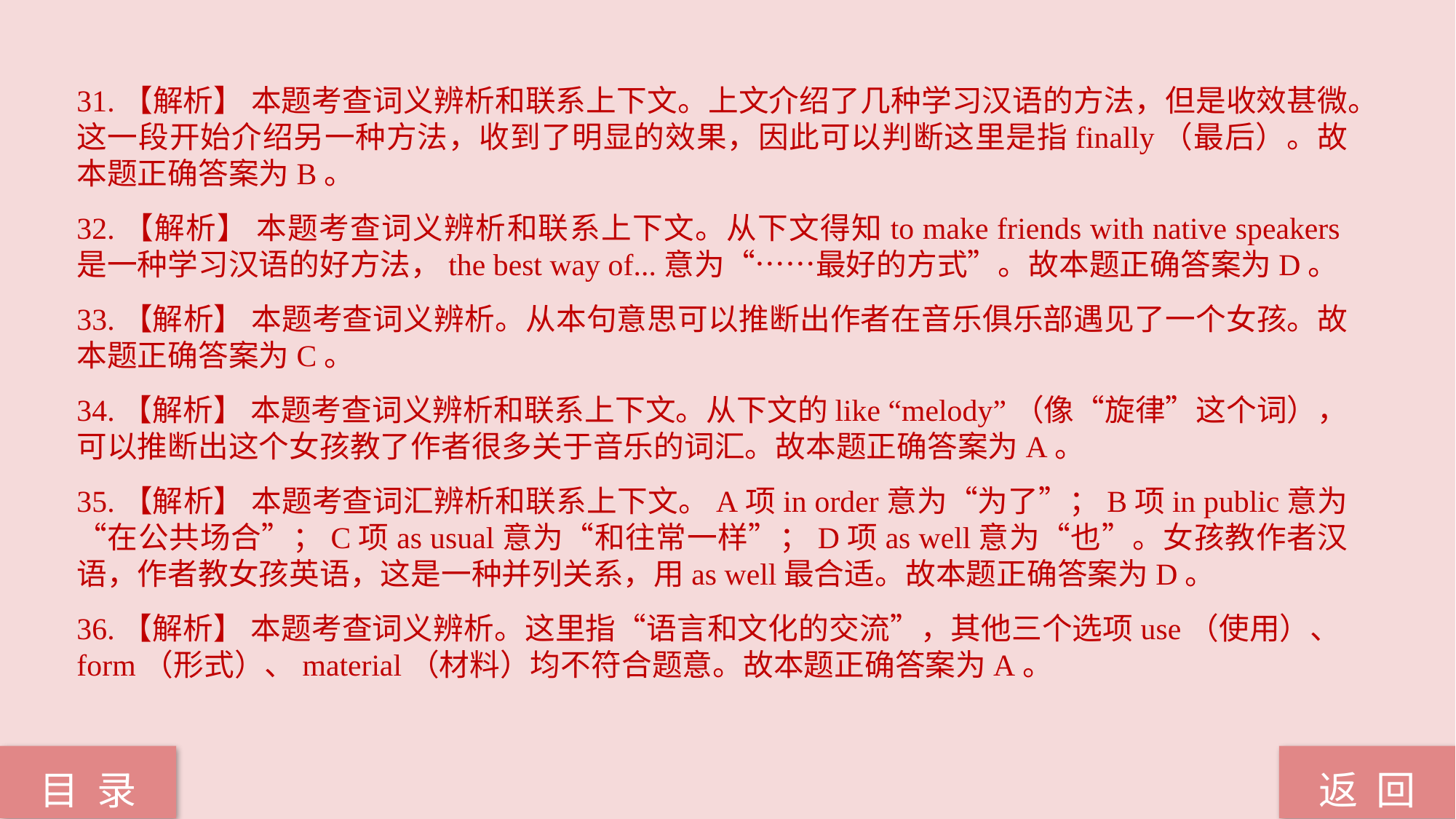

31.【解析】 本题考查词义辨析和联系上下文。上文介绍了几种学习汉语的方法，但是收效甚微。这一段开始介绍另一种方法，收到了明显的效果，因此可以判断这里是指finally（最后）。故本题正确答案为B。
32.【解析】 本题考查词义辨析和联系上下文。从下文得知to make friends with native speakers是一种学习汉语的好方法，the best way of...意为“……最好的方式”。故本题正确答案为D。
33.【解析】 本题考查词义辨析。从本句意思可以推断出作者在音乐俱乐部遇见了一个女孩。故本题正确答案为C。
34.【解析】 本题考查词义辨析和联系上下文。从下文的like “melody”（像“旋律”这个词），可以推断出这个女孩教了作者很多关于音乐的词汇。故本题正确答案为A。
35.【解析】 本题考查词汇辨析和联系上下文。A项in order意为“为了”；B项in public意为“在公共场合”；C项as usual意为“和往常一样”；D项as well意为“也”。女孩教作者汉语，作者教女孩英语，这是一种并列关系，用as well最合适。故本题正确答案为D。
36.【解析】 本题考查词义辨析。这里指“语言和文化的交流”，其他三个选项use（使用）、form（形式）、material（材料）均不符合题意。故本题正确答案为A。
返  回